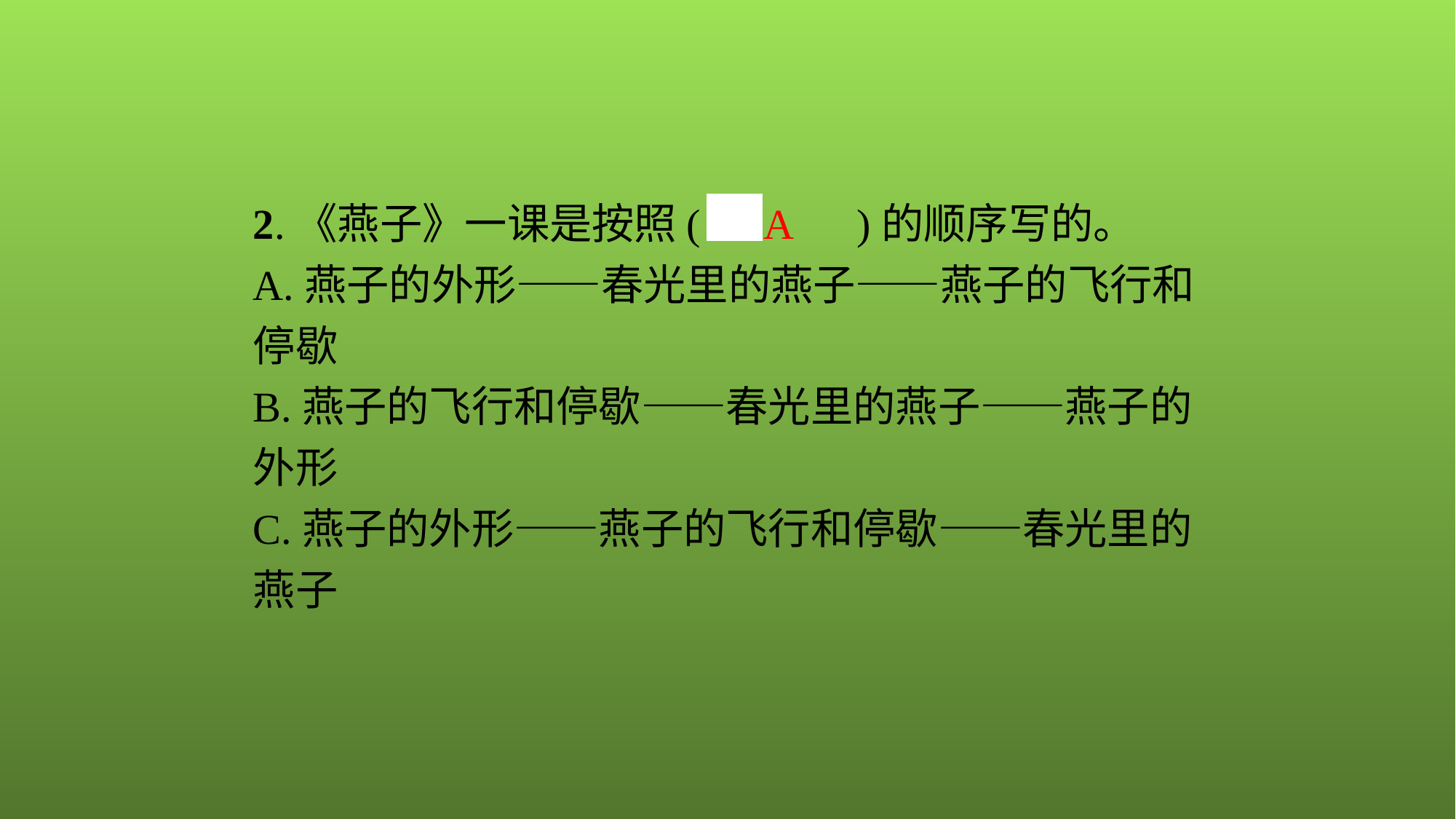

2.《燕子》一课是按照(　A　)的顺序写的。
A.燕子的外形——春光里的燕子——燕子的飞行和停歇
B.燕子的飞行和停歇——春光里的燕子——燕子的外形
C.燕子的外形——燕子的飞行和停歇——春光里的燕子